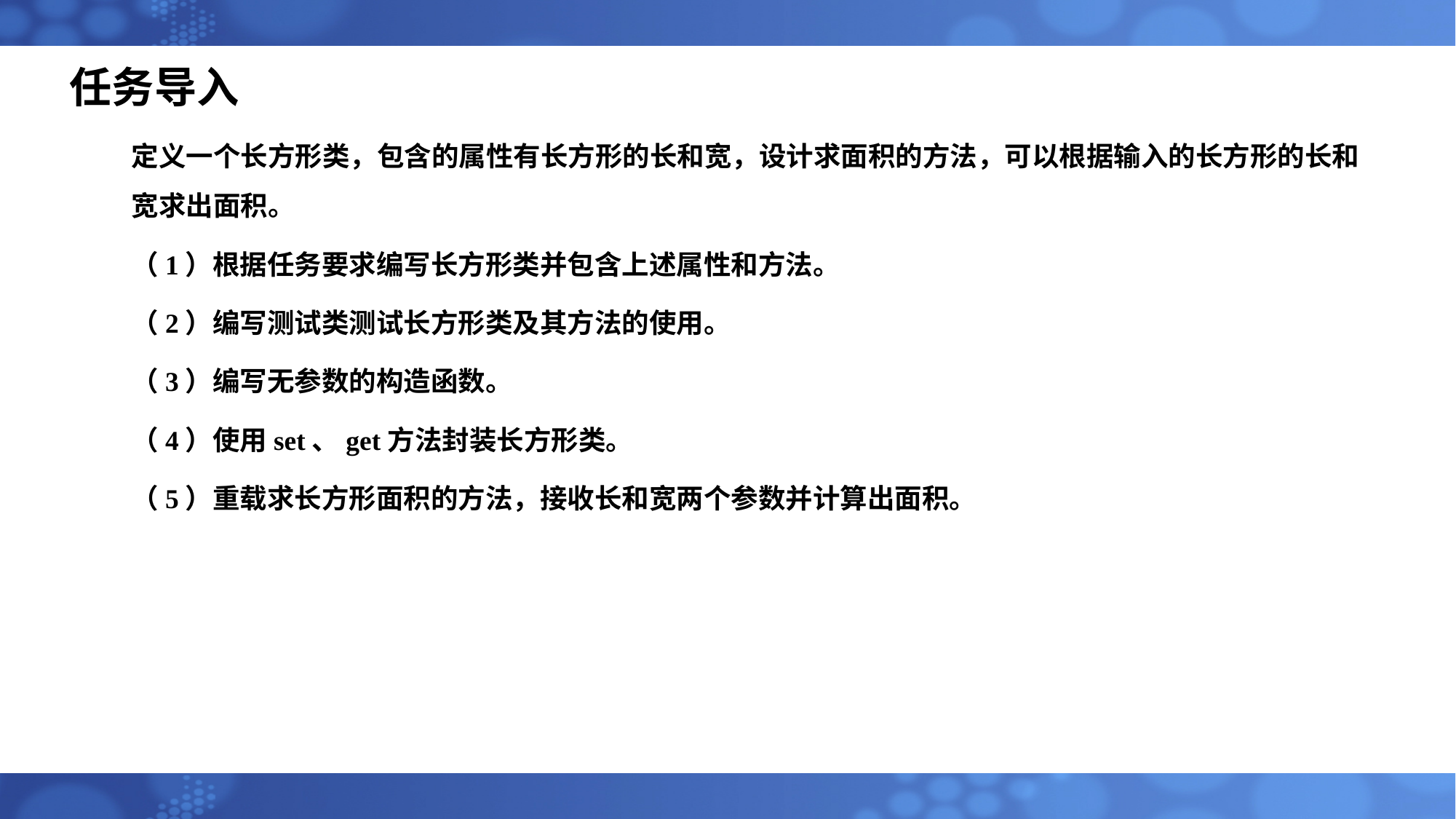

# 任务导入
定义一个长方形类，包含的属性有长方形的长和宽，设计求面积的方法，可以根据输入的长方形的长和宽求出面积。
（1）根据任务要求编写长方形类并包含上述属性和方法。
（2）编写测试类测试长方形类及其方法的使用。
（3）编写无参数的构造函数。
（4）使用set、get方法封装长方形类。
（5）重载求长方形面积的方法，接收长和宽两个参数并计算出面积。